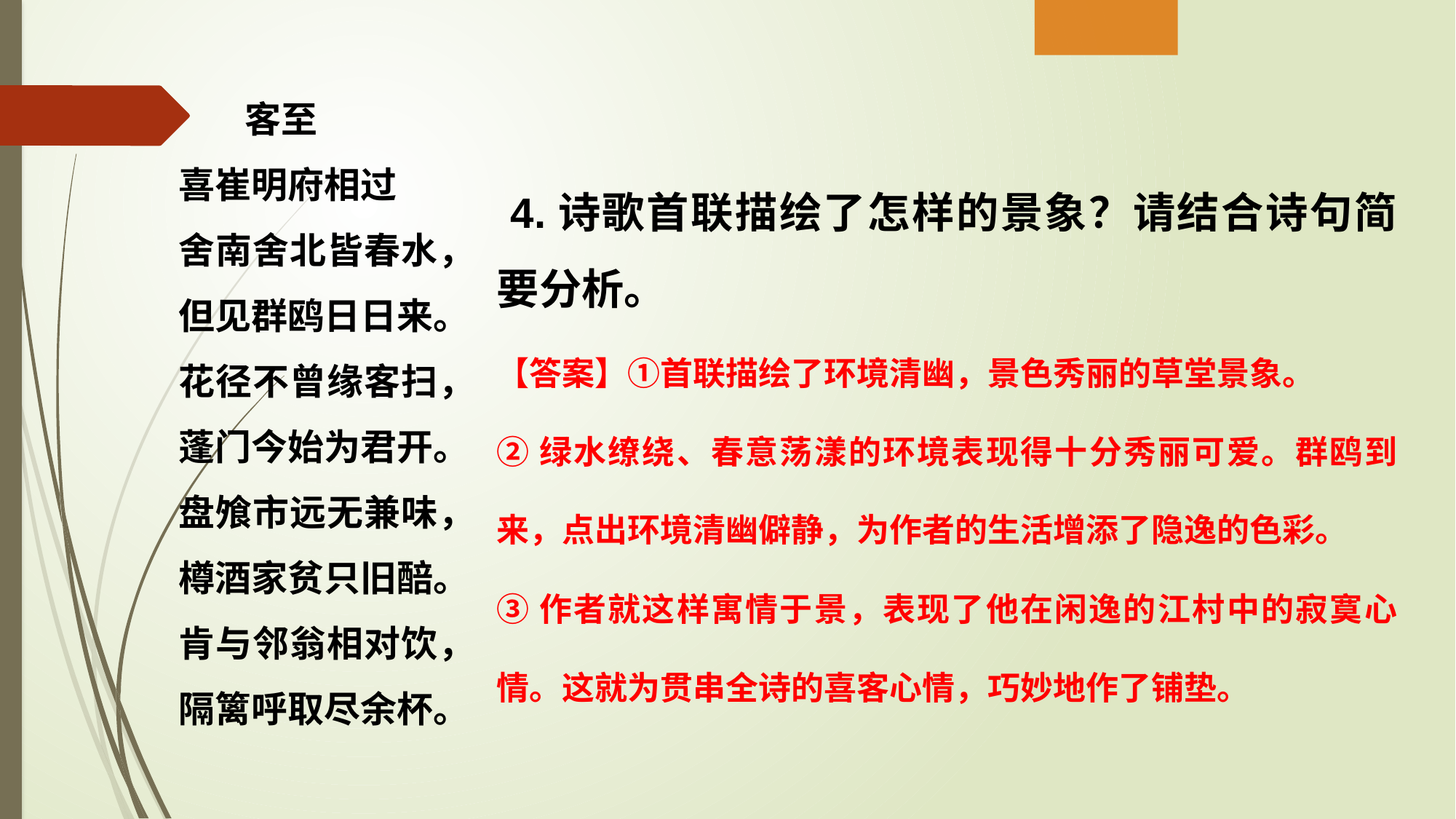

客至
喜崔明府相过
舍南舍北皆春水，但见群鸥日日来。
花径不曾缘客扫，蓬门今始为君开。
盘飧市远无兼味，樽酒家贫只旧醅。
肯与邻翁相对饮，隔篱呼取尽余杯。

 4.诗歌首联描绘了怎样的景象？请结合诗句简要分析。
【答案】①首联描绘了环境清幽，景色秀丽的草堂景象。
②绿水缭绕、春意荡漾的环境表现得十分秀丽可爱。群鸥到来，点出环境清幽僻静，为作者的生活增添了隐逸的色彩。
③作者就这样寓情于景，表现了他在闲逸的江村中的寂寞心情。这就为贯串全诗的喜客心情，巧妙地作了铺垫。